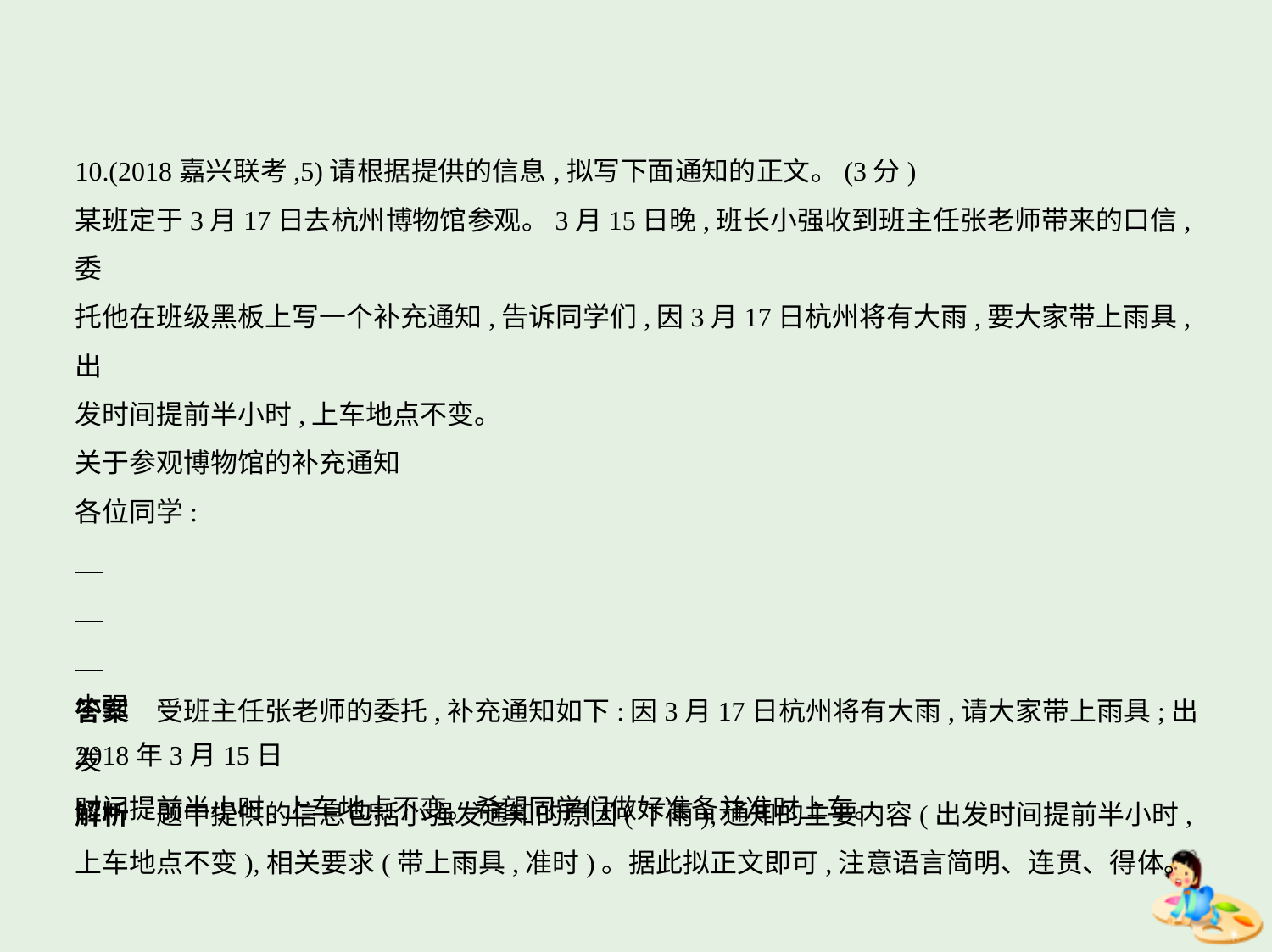

10.(2018嘉兴联考,5)请根据提供的信息,拟写下面通知的正文。(3分)
某班定于3月17日去杭州博物馆参观。3月15日晚,班长小强收到班主任张老师带来的口信,委
托他在班级黑板上写一个补充通知,告诉同学们,因3月17日杭州将有大雨,要大家带上雨具,出
发时间提前半小时,上车地点不变。
关于参观博物馆的补充通知
各位同学:

小强
2018年3月15日
答案　受班主任张老师的委托,补充通知如下:因3月17日杭州将有大雨,请大家带上雨具;出发
时间提前半小时,上车地点不变。希望同学们做好准备并准时上车。
解析　题中提供的信息包括小强发通知的原因(下雨),通知的主要内容(出发时间提前半小时,
上车地点不变),相关要求(带上雨具,准时)。据此拟正文即可,注意语言简明、连贯、得体。